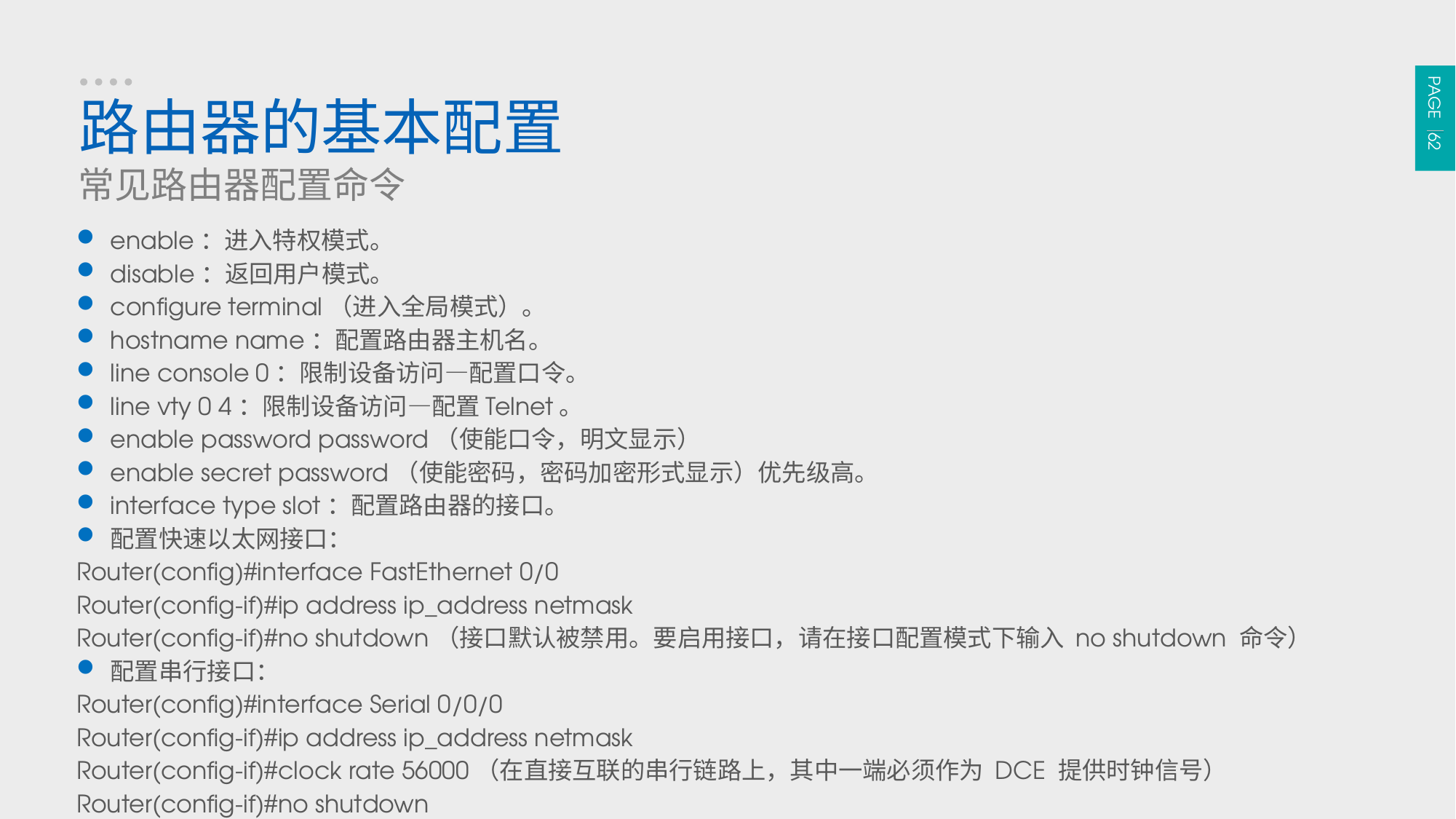

PAGE   62
路由器的基本配置
常见路由器配置命令
enable：进入特权模式。
disable：返回用户模式。
configure terminal（进入全局模式）。
hostname name：配置路由器主机名。
line console 0：限制设备访问—配置口令。
line vty 0 4：限制设备访问—配置Telnet。
enable password password（使能口令，明文显示）
enable secret password（使能密码，密码加密形式显示）优先级高。
interface type slot：配置路由器的接口。
配置快速以太网接口：
Router(config)#interface FastEthernet 0/0
Router(config-if)#ip address ip_address netmask
Router(config-if)#no shutdown（接口默认被禁用。要启用接口，请在接口配置模式下输入 no shutdown 命令）
配置串行接口：
Router(config)#interface Serial 0/0/0
Router(config-if)#ip address ip_address netmask
Router(config-if)#clock rate 56000（在直接互联的串行链路上，其中一端必须作为 DCE 提供时钟信号）
Router(config-if)#no shutdown